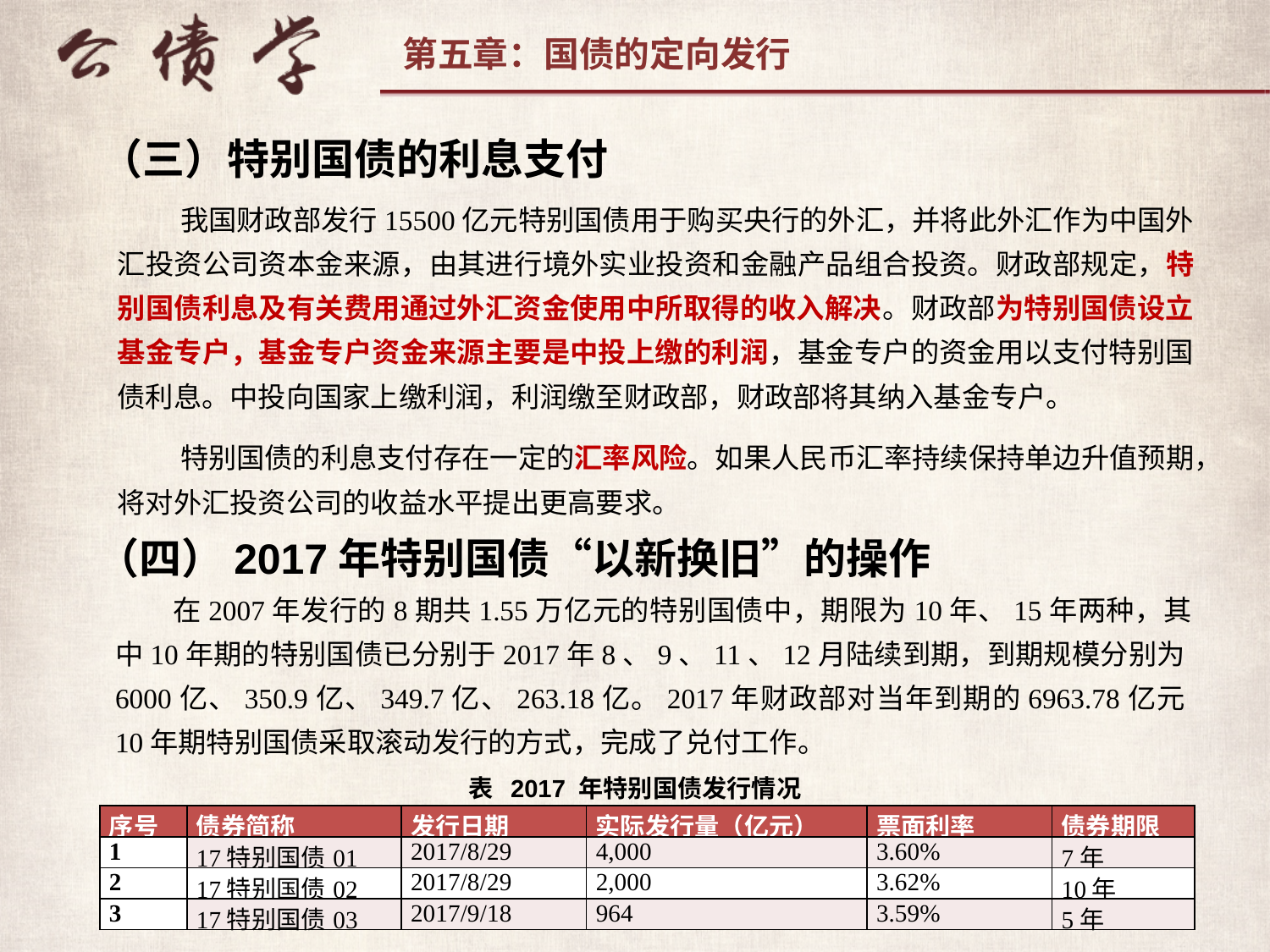

（三）特别国债的利息支付
   我国财政部发行15500亿元特别国债用于购买央行的外汇，并将此外汇作为中国外汇投资公司资本金来源，由其进行境外实业投资和金融产品组合投资。财政部规定，特别国债利息及有关费用通过外汇资金使用中所取得的收入解决。财政部为特别国债设立基金专户，基金专户资金来源主要是中投上缴的利润，基金专户的资金用以支付特别国债利息。中投向国家上缴利润，利润缴至财政部，财政部将其纳入基金专户。
   特别国债的利息支付存在一定的汇率风险。如果人民币汇率持续保持单边升值预期，将对外汇投资公司的收益水平提出更高要求。
（四）2017年特别国债“以新换旧”的操作
  在2007年发行的8期共1.55万亿元的特别国债中，期限为10年、15年两种，其中10年期的特别国债已分别于2017年8、9、11、12月陆续到期，到期规模分别为6000亿、350.9亿、349.7亿、263.18亿。2017年财政部对当年到期的6963.78亿元10年期特别国债采取滚动发行的方式，完成了兑付工作。
表  2017 年特别国债发行情况
| 序号 | 债券简称 | 发行日期 | 实际发行量（亿元） | 票面利率 | 债券期限 |
| --- | --- | --- | --- | --- | --- |
| 1 | 17特别国债01 | 2017/8/29 | 4,000 | 3.60% | 7年 |
| 2 | 17特别国债02 | 2017/8/29 | 2,000 | 3.62% | 10年 |
| 3 | 17特别国债03 | 2017/9/18 | 964 | 3.59% | 5年 |
12